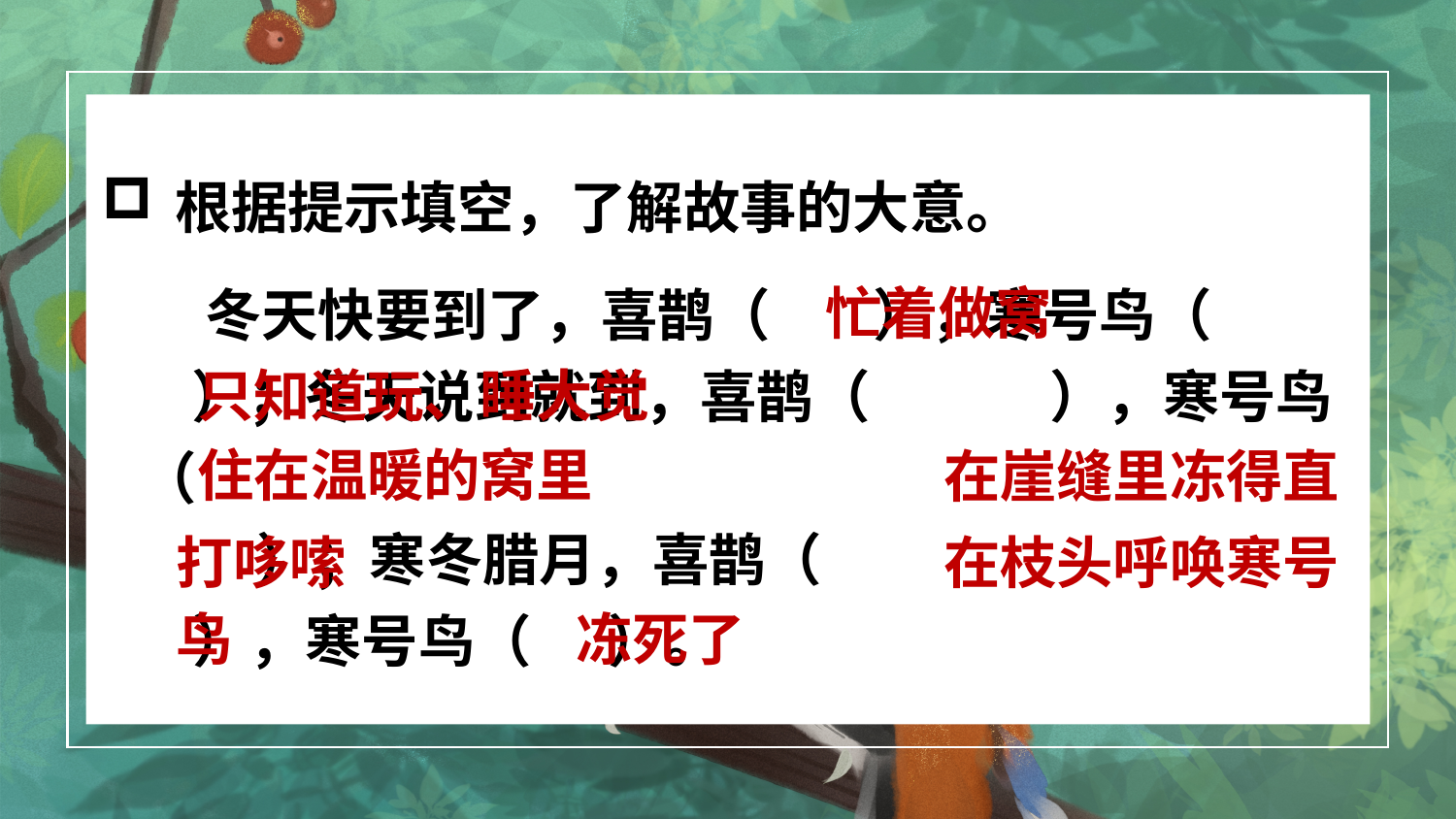

根据提示填空，了解故事的大意。
忙着做窝
    冬天快要到了，喜鹊（        ），寒号鸟（                ）；冬天说到就到，喜鹊（              ），寒号鸟（
        ）；寒冬腊月，喜鹊（
   ），寒号鸟（      ）。
只知道玩、睡大觉
住在温暖的窝里
在崖缝里冻得直
打哆嗦
在枝头呼唤寒号
鸟
冻死了